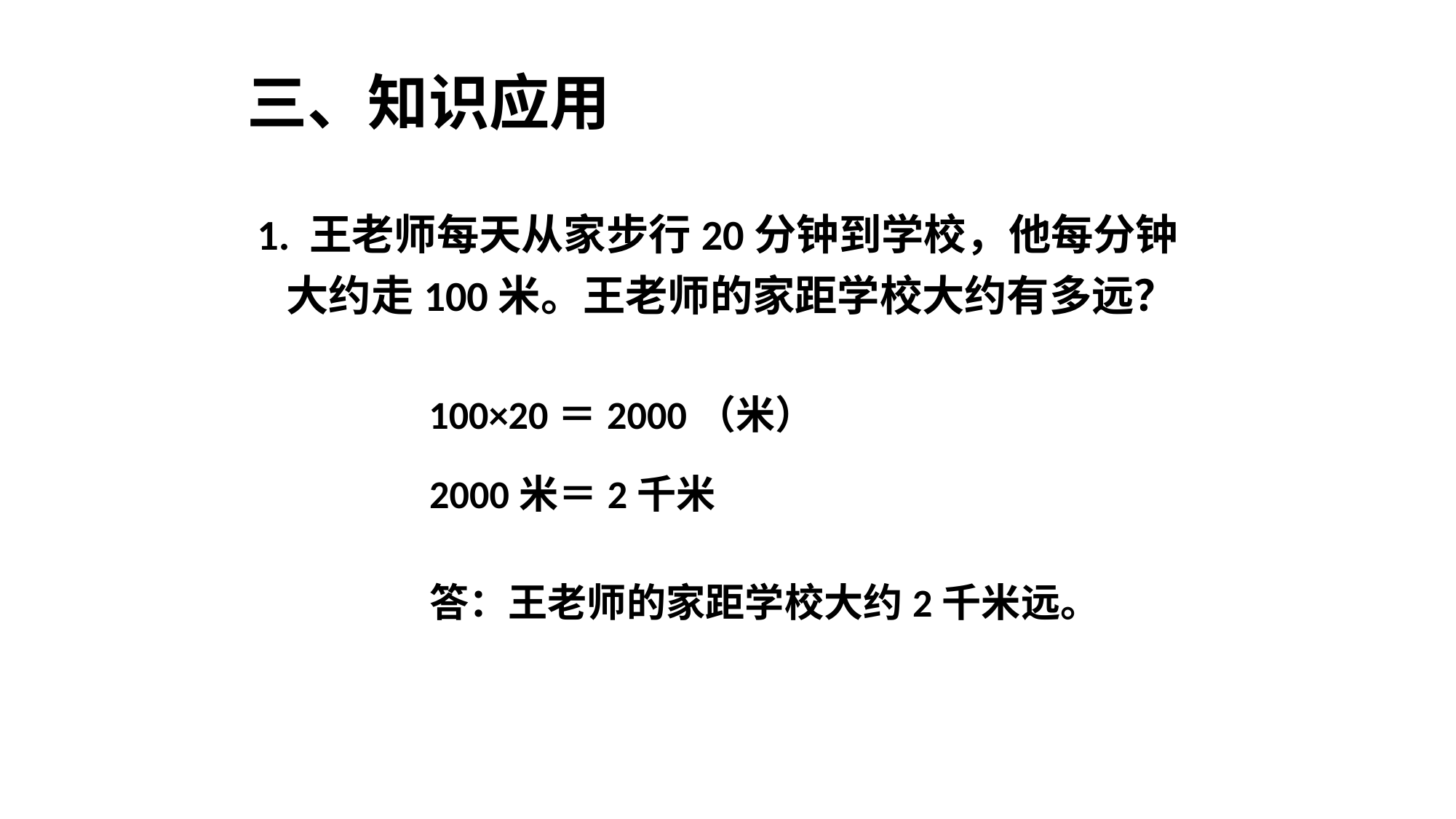

三、知识应用
1. 王老师每天从家步行20分钟到学校，他每分钟
  大约走100米。王老师的家距学校大约有多远？
100×20＝2000（米）
2000米＝2千米
答：王老师的家距学校大约2千米远。